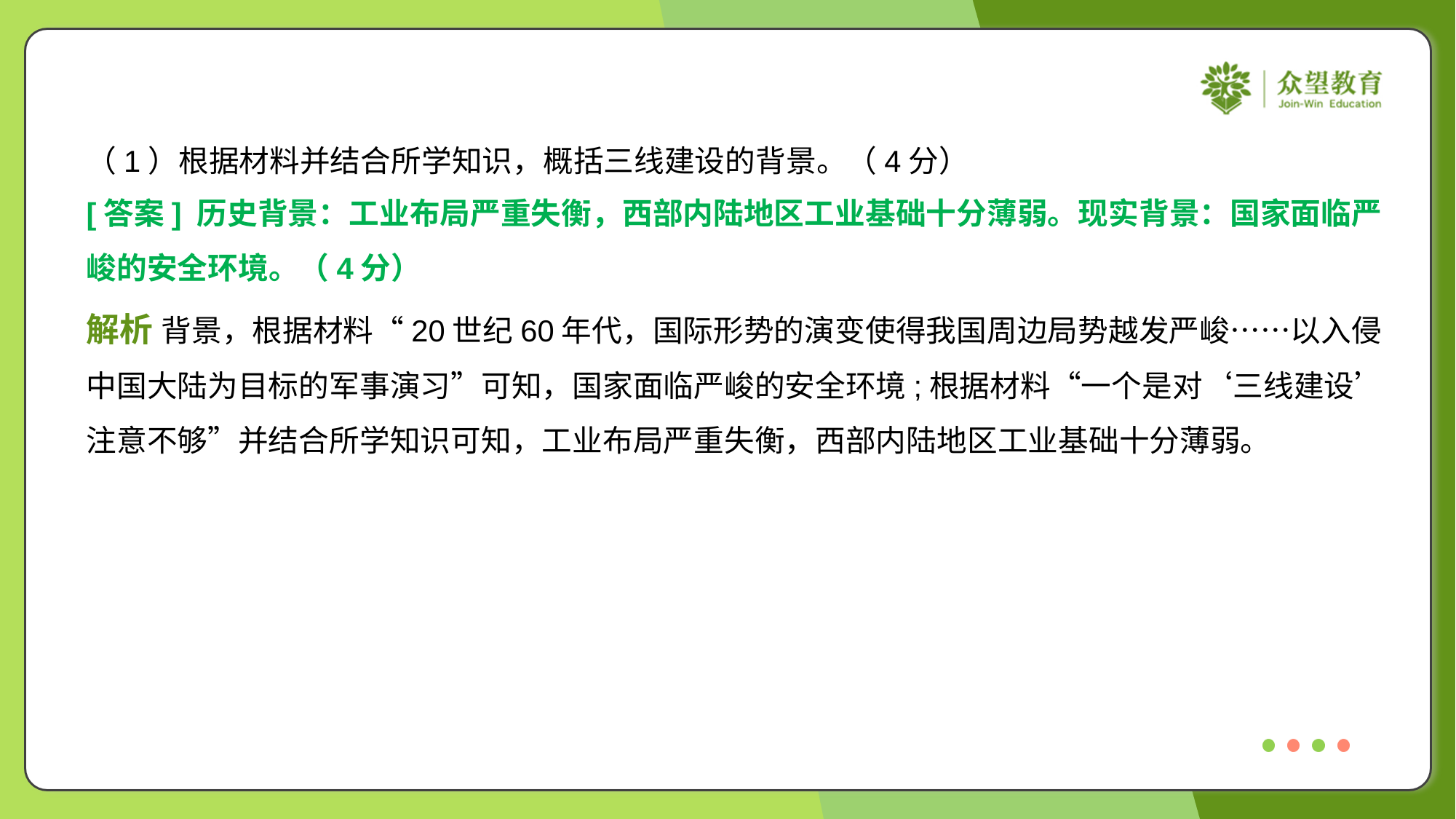

（1）根据材料并结合所学知识，概括三线建设的背景。（4分）
[答案] 历史背景：工业布局严重失衡，西部内陆地区工业基础十分薄弱。现实背景：国家面临严
峻的安全环境。（4分）
解析 背景，根据材料“20世纪60年代，国际形势的演变使得我国周边局势越发严峻……以入侵
中国大陆为目标的军事演习”可知，国家面临严峻的安全环境;根据材料“一个是对‘三线建设’
注意不够”并结合所学知识可知，工业布局严重失衡，西部内陆地区工业基础十分薄弱。